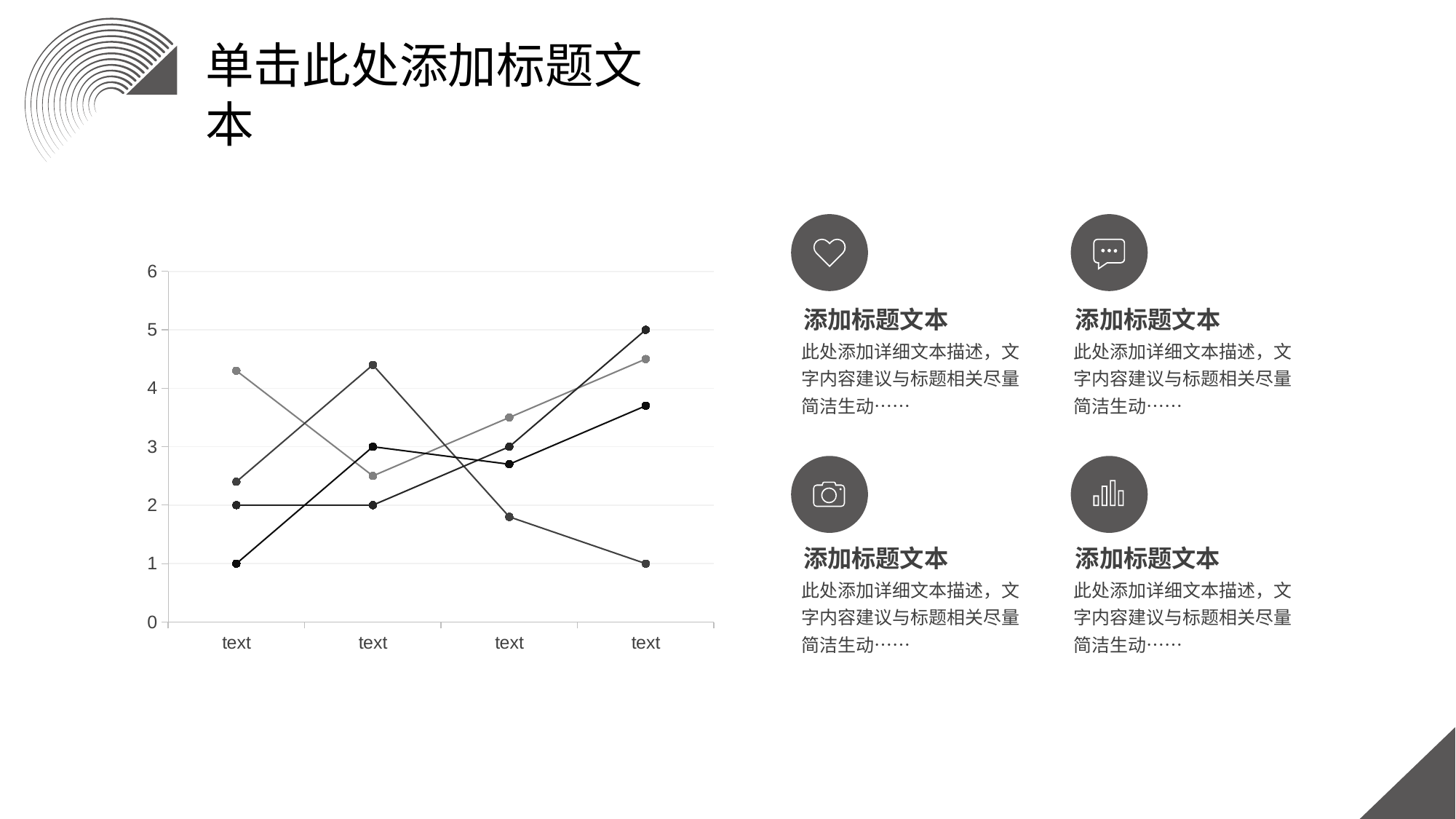

单击此处添加标题文本

### Chart

| Category | Series 1 | Series 2 | Series 3 | series 4 |
|---|---|---|---|---|
| text | 4.3 | 2.4 | 2.0 | 1.0 |
| text | 2.5 | 4.4 | 2.0 | 3.0 |
| text | 3.5 | 1.8 | 3.0 | 2.7 |
| text | 4.5 | 1.0 | 5.0 | 3.7 |
添加标题文本
添加标题文本
此处添加详细文本描述，文字内容建议与标题相关尽量简洁生动……
此处添加详细文本描述，文字内容建议与标题相关尽量简洁生动……

添加标题文本
添加标题文本
此处添加详细文本描述，文字内容建议与标题相关尽量简洁生动……
此处添加详细文本描述，文字内容建议与标题相关尽量简洁生动……